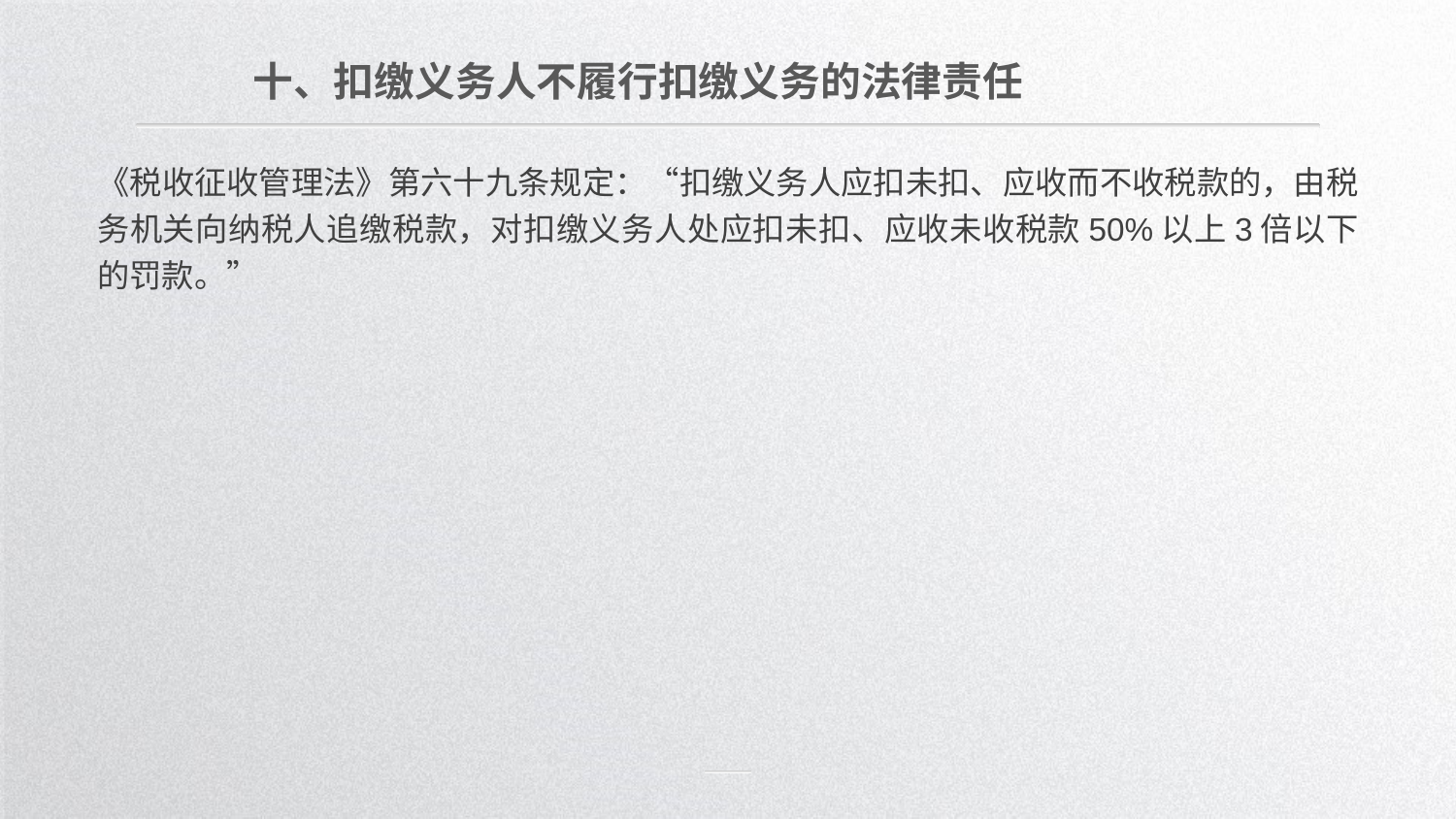

十、扣缴义务人不履行扣缴义务的法律责任
《税收征收管理法》第六十九条规定：“扣缴义务人应扣未扣、应收而不收税款的，由税务机关向纳税人追缴税款，对扣缴义务人处应扣未扣、应收未收税款50%以上3倍以下的罚款。”